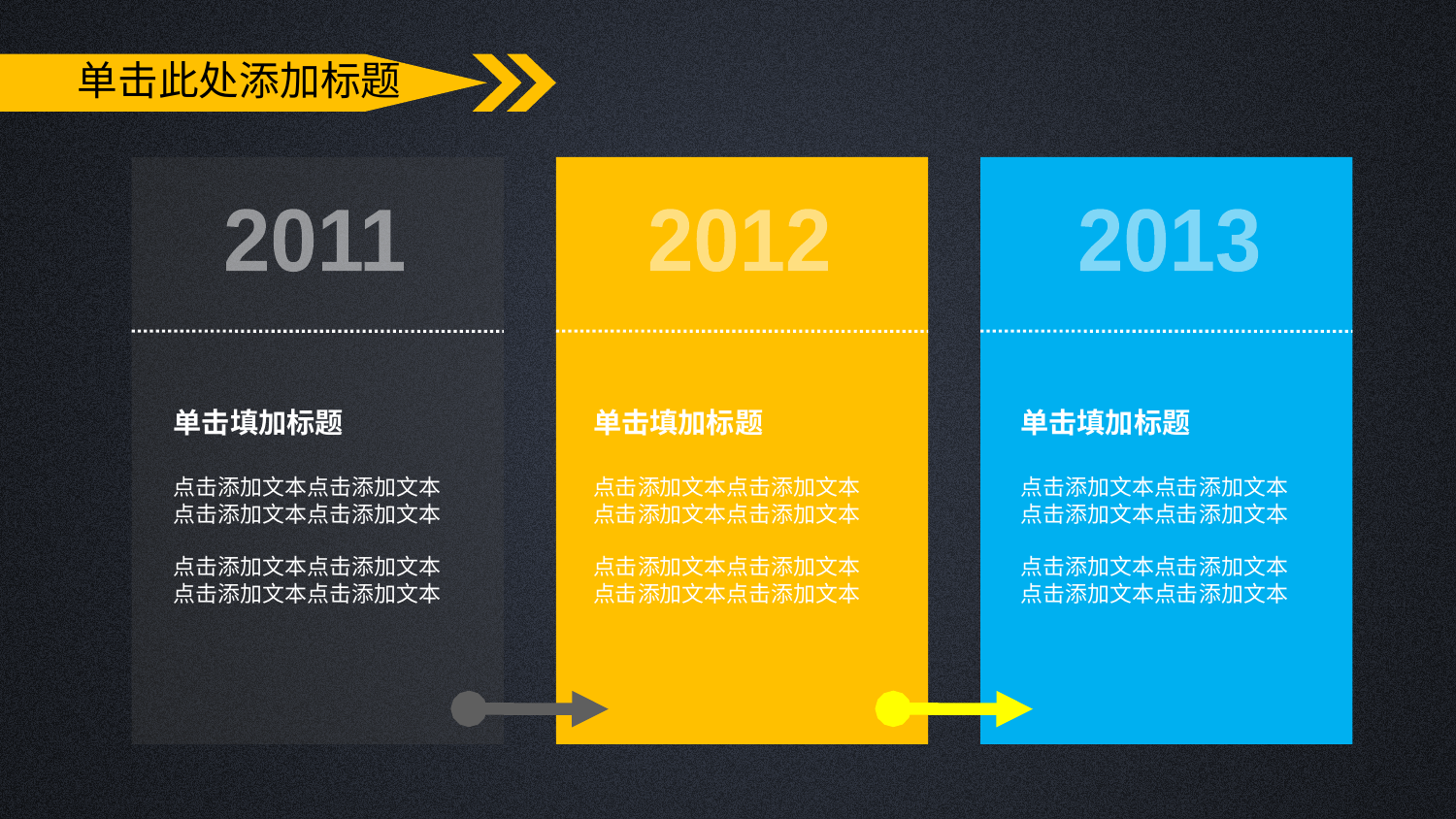

单击此处添加标题

2011
2012
2013

单击填加标题

点击添加文本点击添加文本
点击添加文本点击添加文本

点击添加文本点击添加文本
点击添加文本点击添加文本

单击填加标题

点击添加文本点击添加文本
点击添加文本点击添加文本

点击添加文本点击添加文本
点击添加文本点击添加文本

单击填加标题

点击添加文本点击添加文本
点击添加文本点击添加文本

点击添加文本点击添加文本
点击添加文本点击添加文本